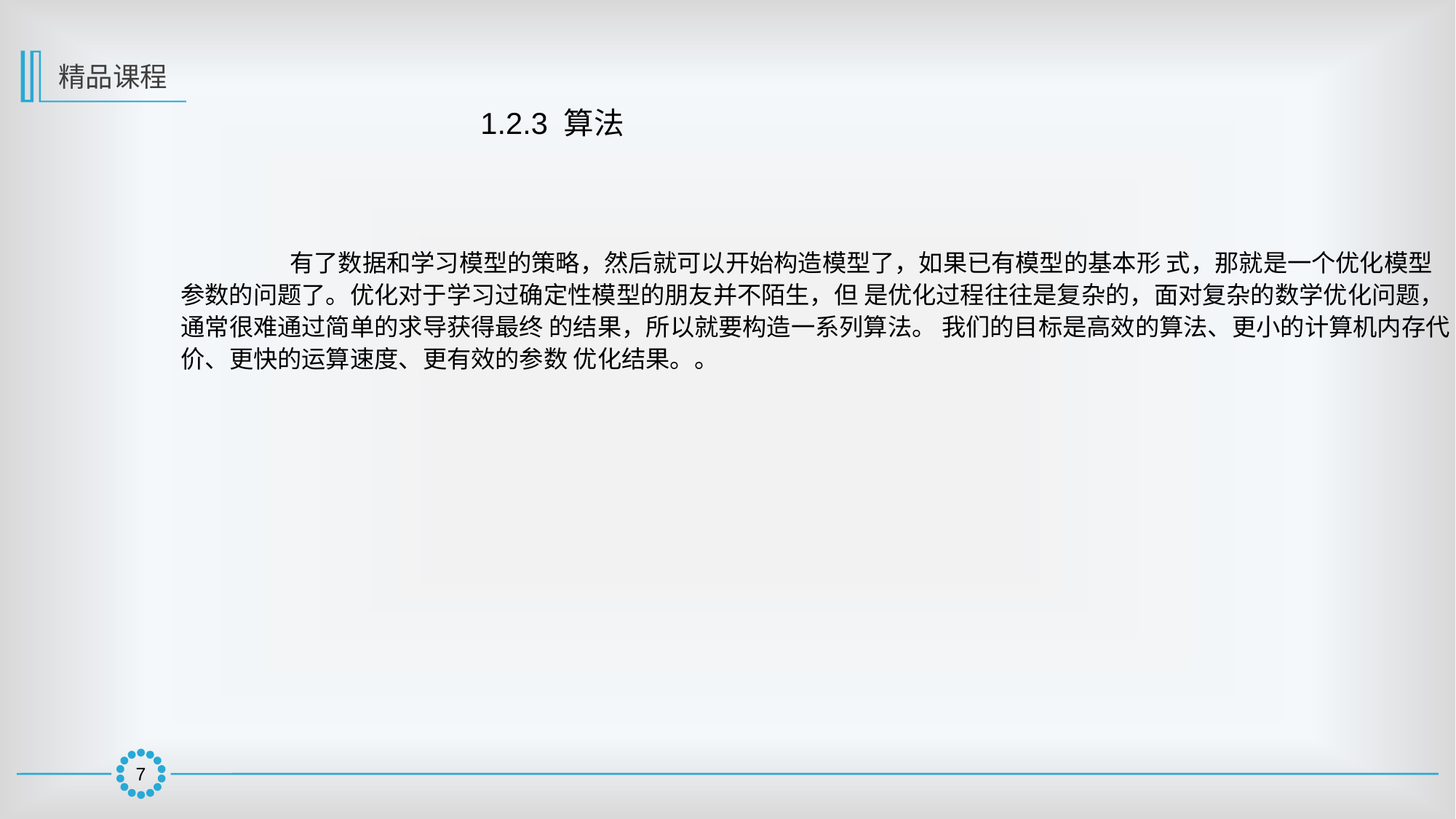

精品课程
1.2.3 算法
	有了数据和学习模型的策略，然后就可以开始构造模型了，如果已有模型的基本形 式，那就是一个优化模型参数的问题了。优化对于学习过确定性模型的朋友并不陌生，但 是优化过程往往是复杂的，面对复杂的数学优化问题，通常很难通过简单的求导获得最终 的结果，所以就要构造一系列算法。 我们的目标是高效的算法、更小的计算机内存代价、更快的运算速度、更有效的参数 优化结果。。

7